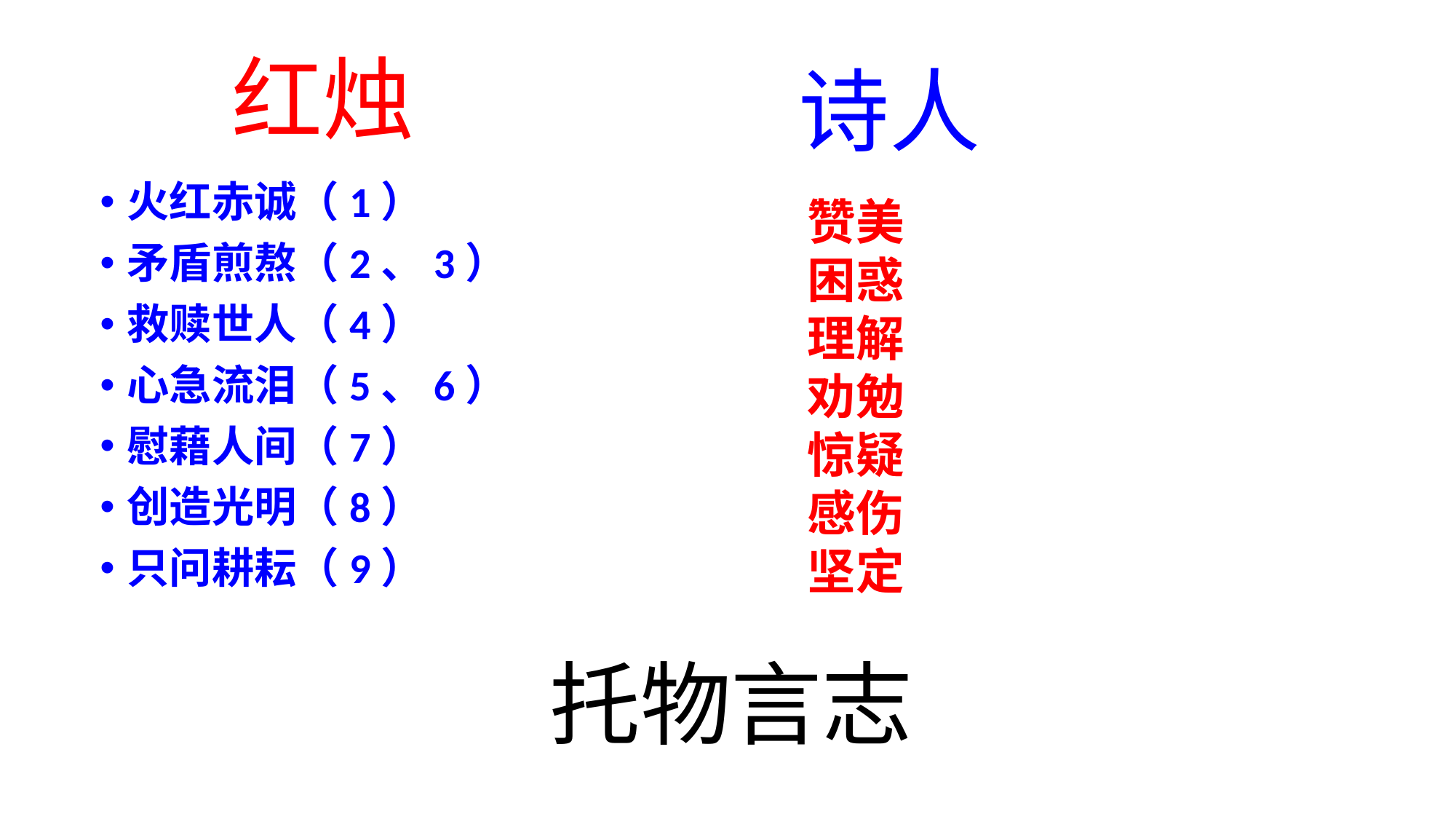

# 红烛
诗人
火红赤诚（1）
矛盾煎熬（2、3）
救赎世人（4）
心急流泪（5、6）
慰藉人间（7）
创造光明（8）
只问耕耘（9）
赞美
困惑
理解
劝勉
惊疑
感伤
坚定
托物言志